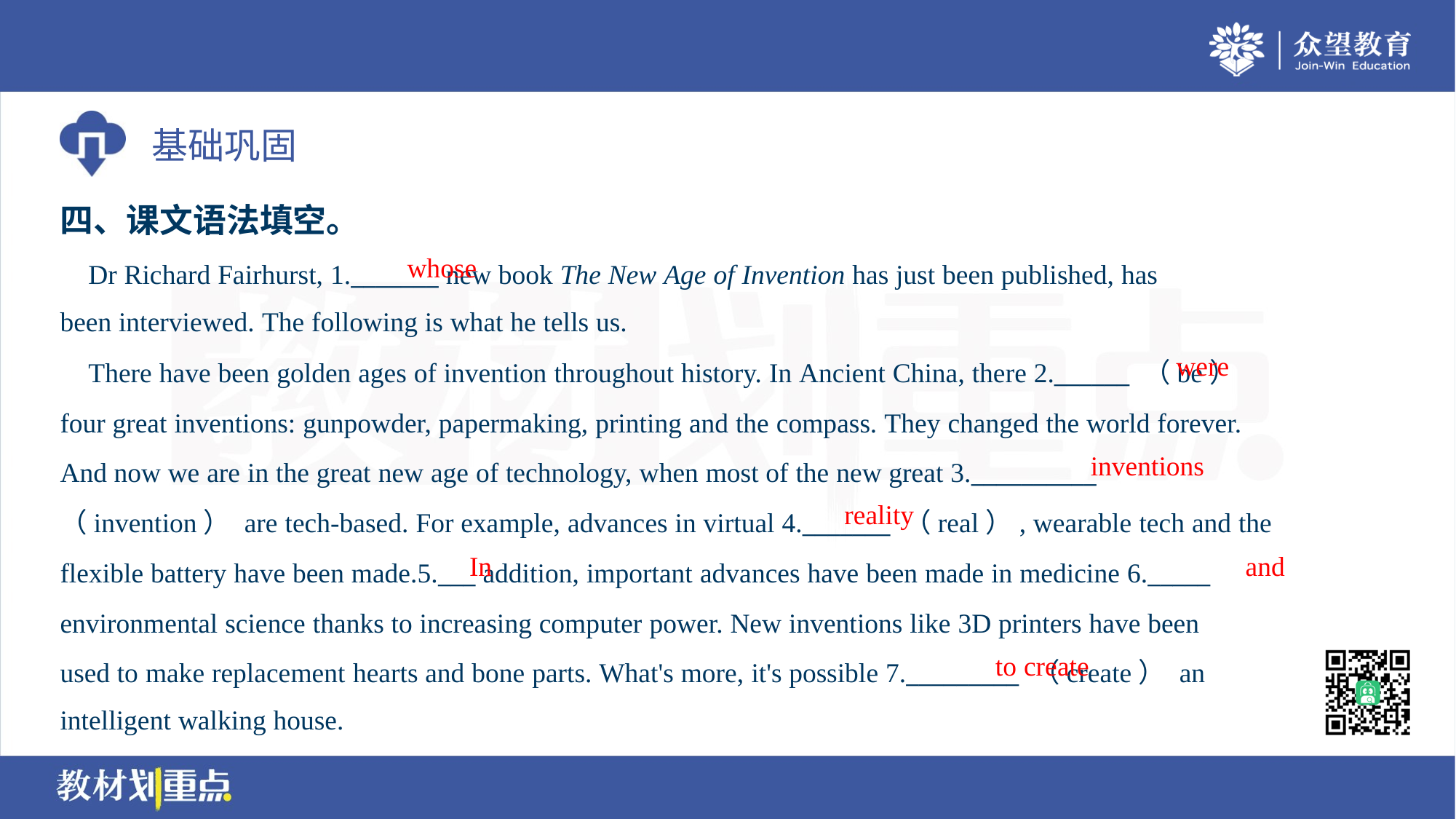

四、课文语法填空。
whose
    Dr Richard Fairhurst, 1._______ new book The New Age of Invention has just been published, has
been interviewed. The following is what he tells us.
were
    There have been golden ages of invention throughout history. In Ancient China, there 2.______ （be）
four great inventions: gunpowder, papermaking, printing and the compass. They changed the world forever.
And now we are in the great new age of technology, when most of the new great 3.__________
（invention） are tech-based. For example, advances in virtual 4._______ （real）, wearable tech and the
flexible battery have been made.5.___ addition, important advances have been made in medicine 6._____
environmental science thanks to increasing computer power. New inventions like 3D printers have been
used to make replacement hearts and bone parts. What's more, it's possible 7._________ （create） an
intelligent walking house.
inventions
reality
In
and
to create